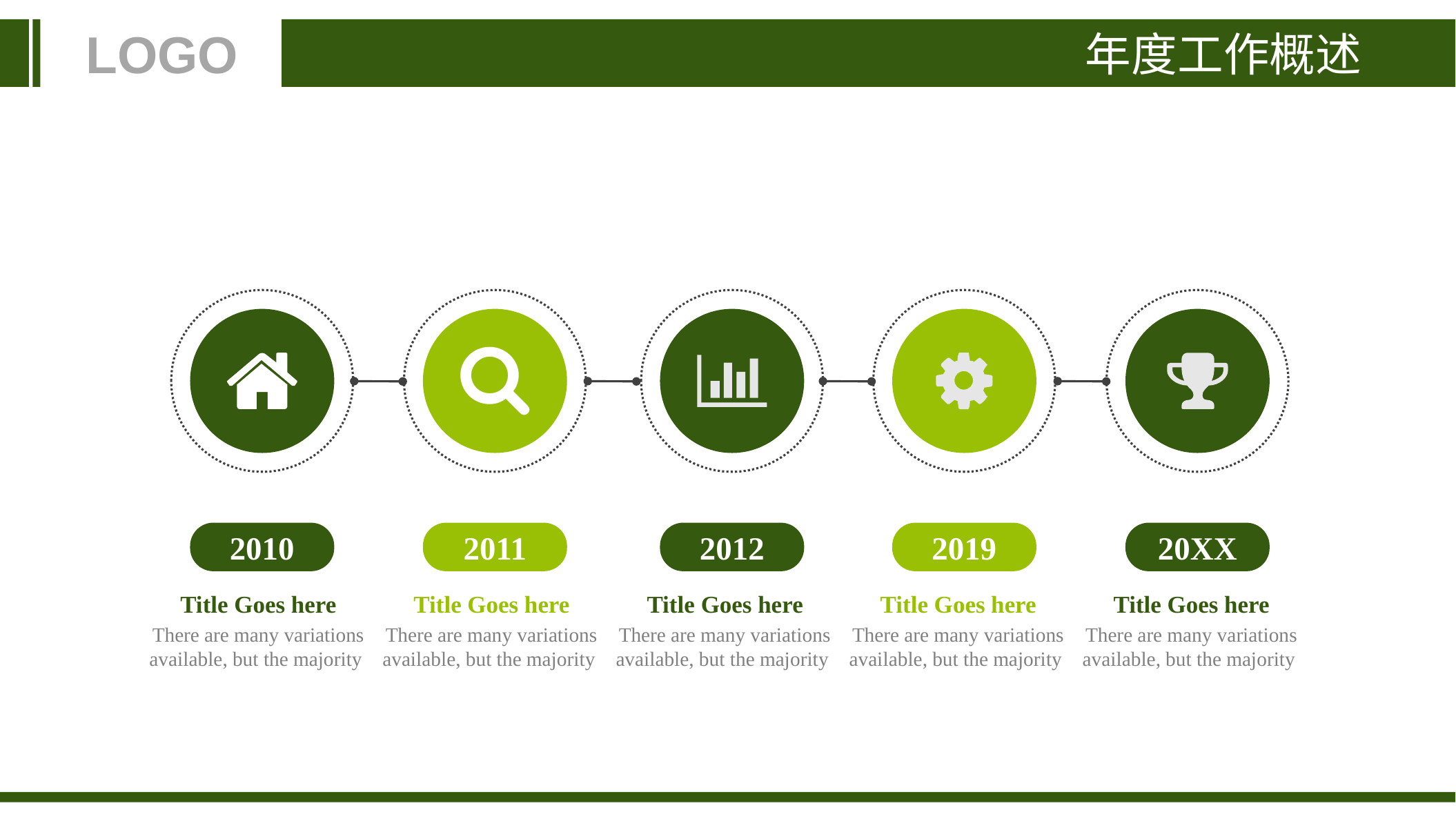

年度工作概述
LOGO

2010
2011
2012
2019
20XX
Title Goes here
There are many variations available, but the majority
Title Goes here
There are many variations available, but the majority
Title Goes here
There are many variations available, but the majority
Title Goes here
There are many variations available, but the majority
Title Goes here
There are many variations available, but the majority